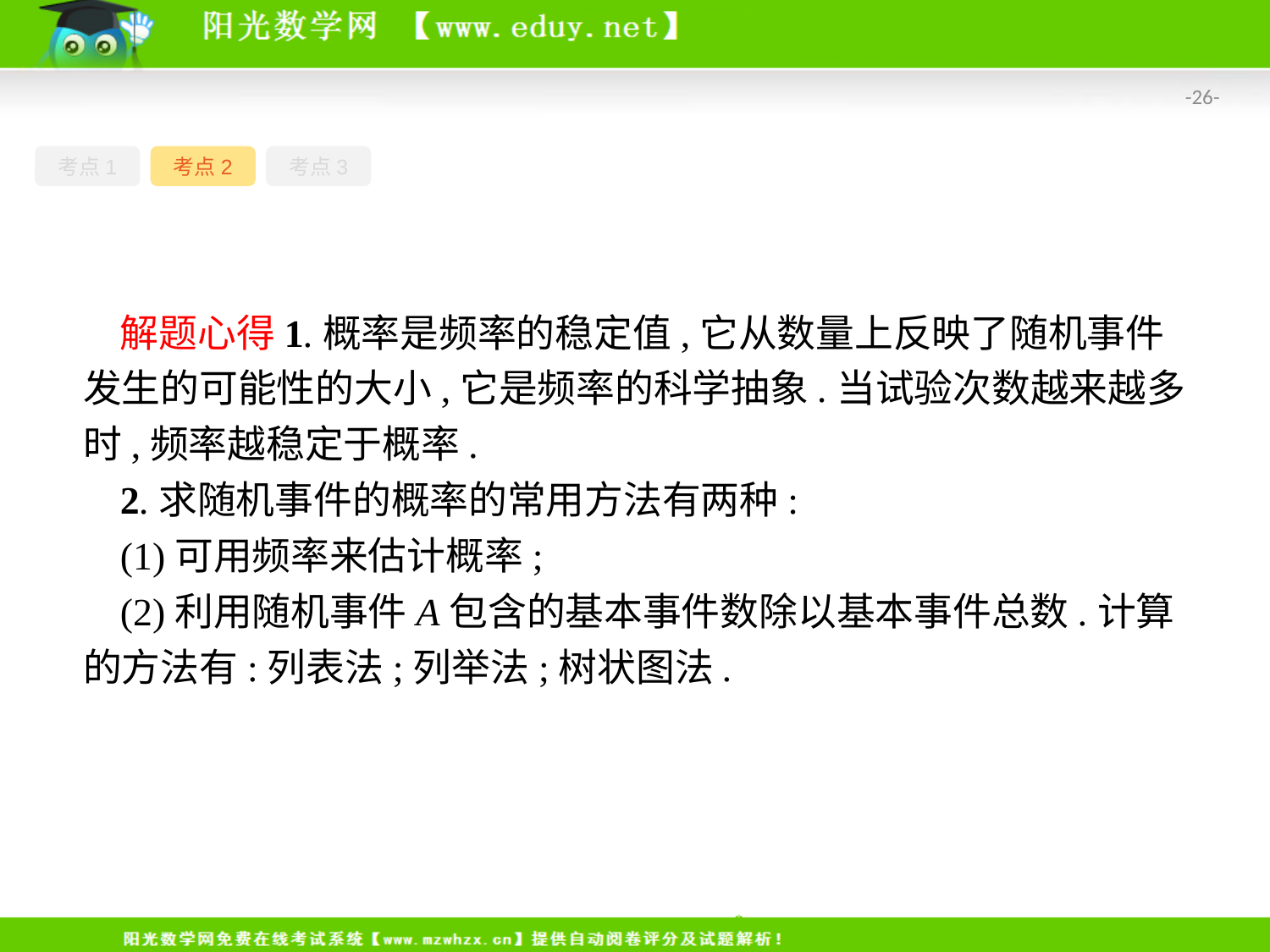

-26-
考点1
考点2
考点3
解题心得1.概率是频率的稳定值,它从数量上反映了随机事件发生的可能性的大小,它是频率的科学抽象.当试验次数越来越多时,频率越稳定于概率.
2.求随机事件的概率的常用方法有两种:
(1)可用频率来估计概率;
(2)利用随机事件A包含的基本事件数除以基本事件总数.计算的方法有:列表法;列举法;树状图法.